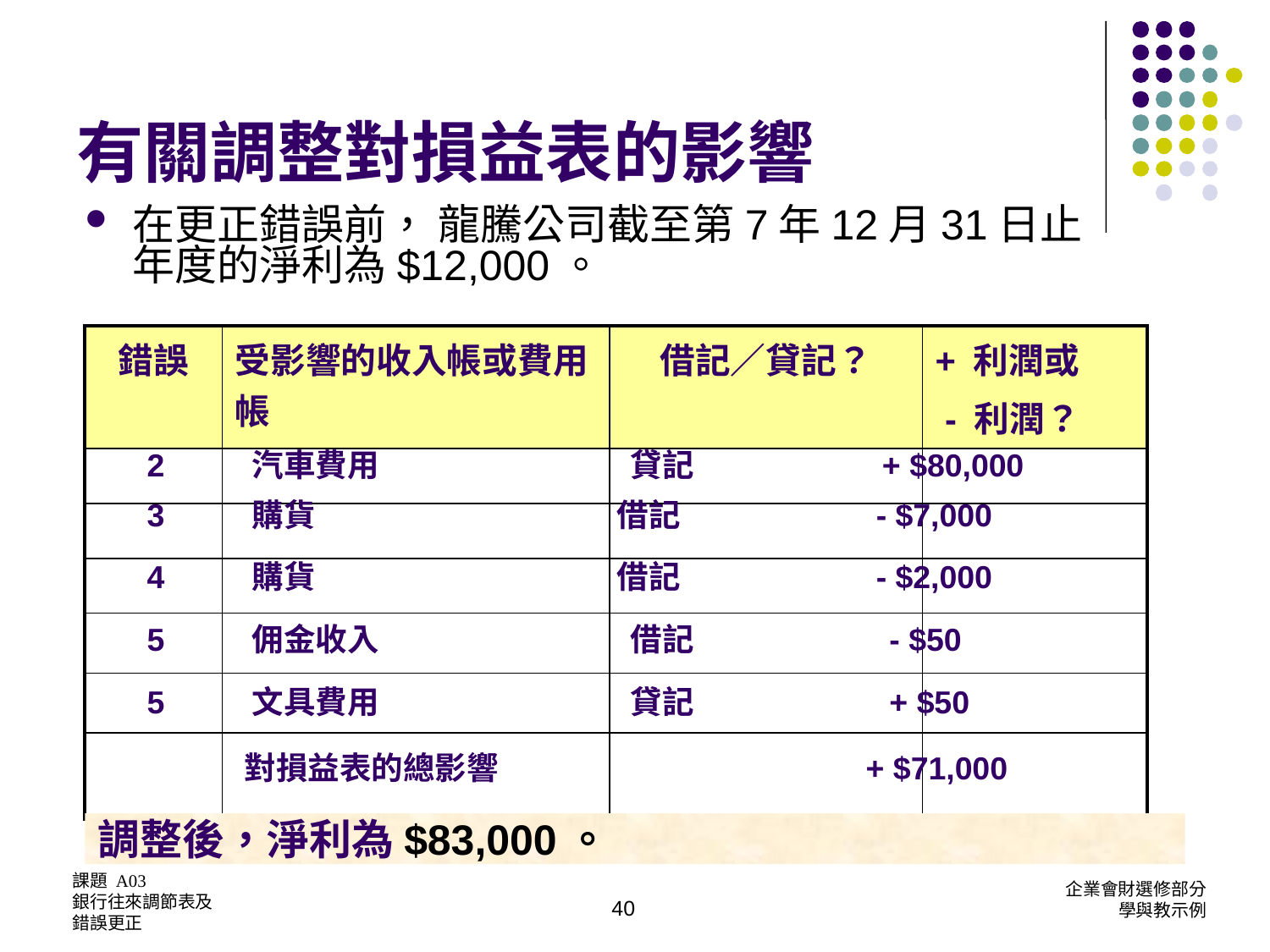

有關調整對損益表的影響
在更正錯誤前， 龍騰公司截至第7年12月31日止年度的淨利為$12,000。
| 錯誤 | 受影響的收入帳或費用帳 | 借記／貸記？ | + 利潤或 - 利潤？ |
| --- | --- | --- | --- |
|  |  |  |  |
|  |  |  |  |
|  |  |  |  |
|  |  |  |  |
|  |  |  |  |
|  |  |  |  |
       2         汽車費用                                   貸記                         + $80,000
       3         購貨                                          借記                          - $7,000
       4         購貨                                          借記                          - $2,000
       5         佣金收入                                   借記                          - $50
       5         文具費用                                   貸記                          + $50
       	   對損益表的總影響                                                  + $71,000
調整後，淨利為$83,000。

40